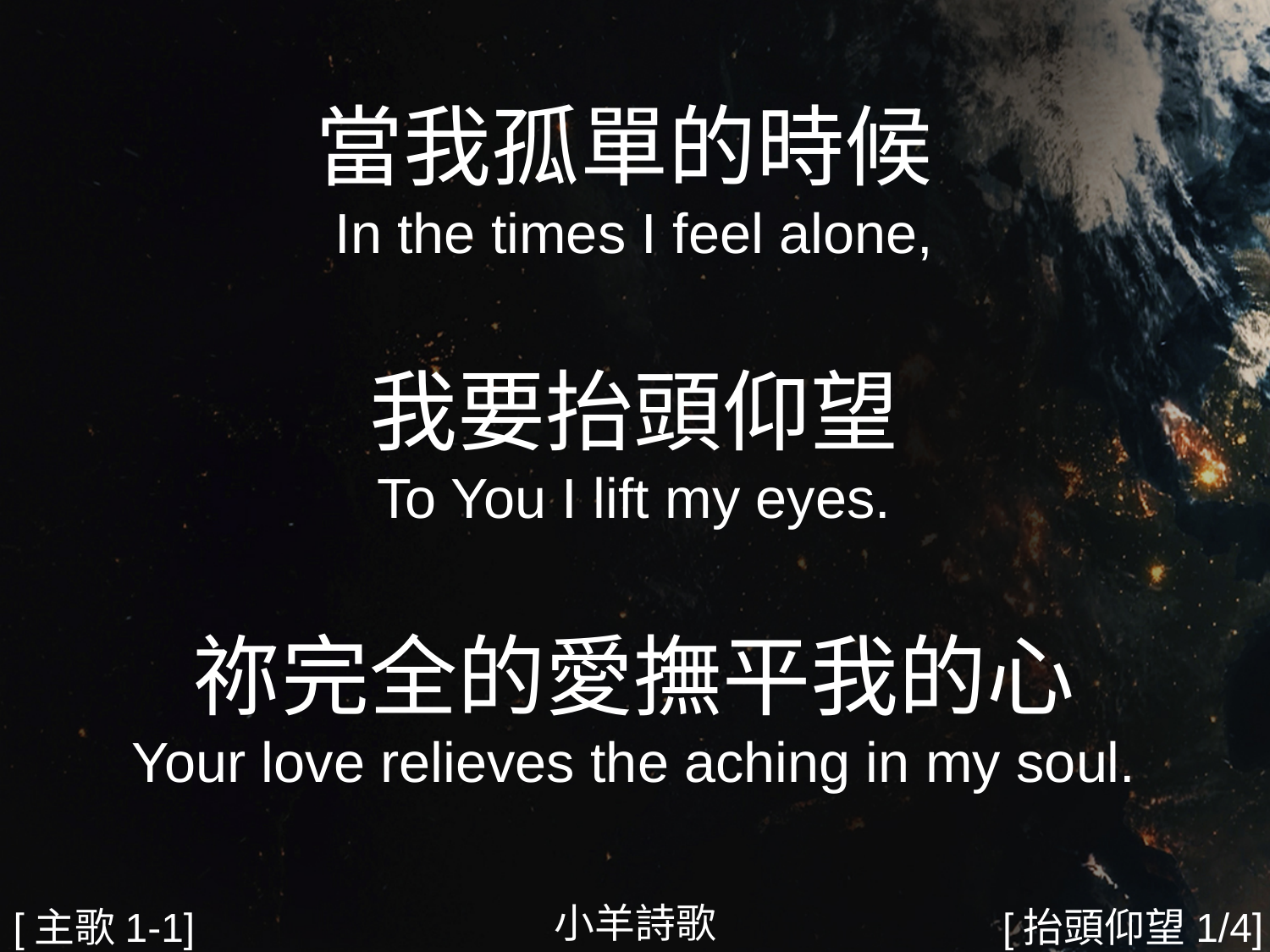

當我孤單的時候
In the times I feel alone,

我要抬頭仰望
To You I lift my eyes.

祢完全的愛撫平我的心
Your love relieves the aching in my soul.

#

小羊詩歌
[主歌1-1]
[抬頭仰望1/4]